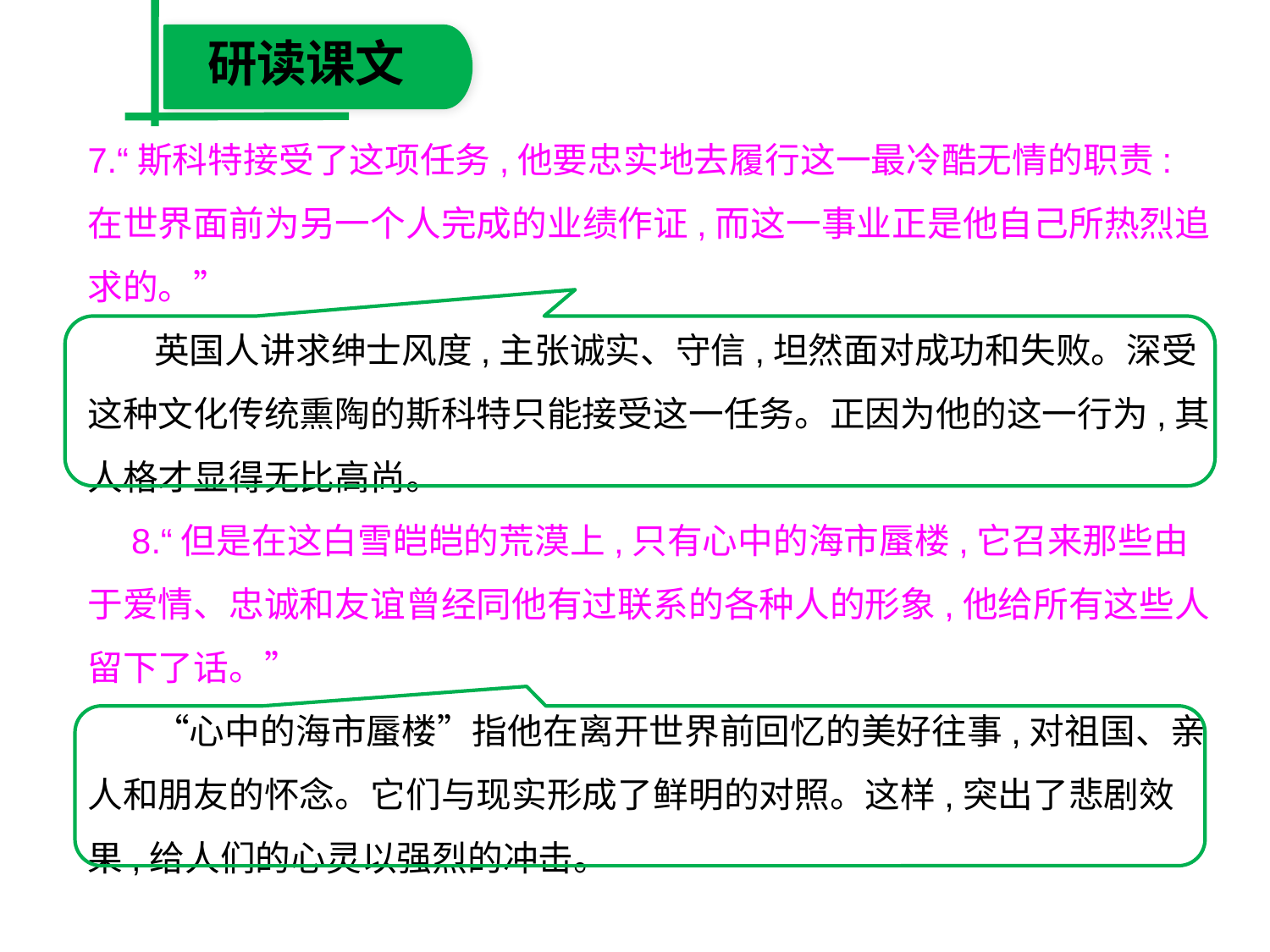

研读课文
7.“斯科特接受了这项任务,他要忠实地去履行这一最冷酷无情的职责:在世界面前为另一个人完成的业绩作证,而这一事业正是他自己所热烈追求的。”
　    英国人讲求绅士风度,主张诚实、守信,坦然面对成功和失败。深受这种文化传统熏陶的斯科特只能接受这一任务。正因为他的这一行为,其人格才显得无比高尚。
　8.“但是在这白雪皑皑的荒漠上,只有心中的海市蜃楼,它召来那些由于爱情、忠诚和友谊曾经同他有过联系的各种人的形象,他给所有这些人留下了话。”
　    “心中的海市蜃楼”指他在离开世界前回忆的美好往事,对祖国、亲人和朋友的怀念。它们与现实形成了鲜明的对照。这样,突出了悲剧效果,给人们的心灵以强烈的冲击。